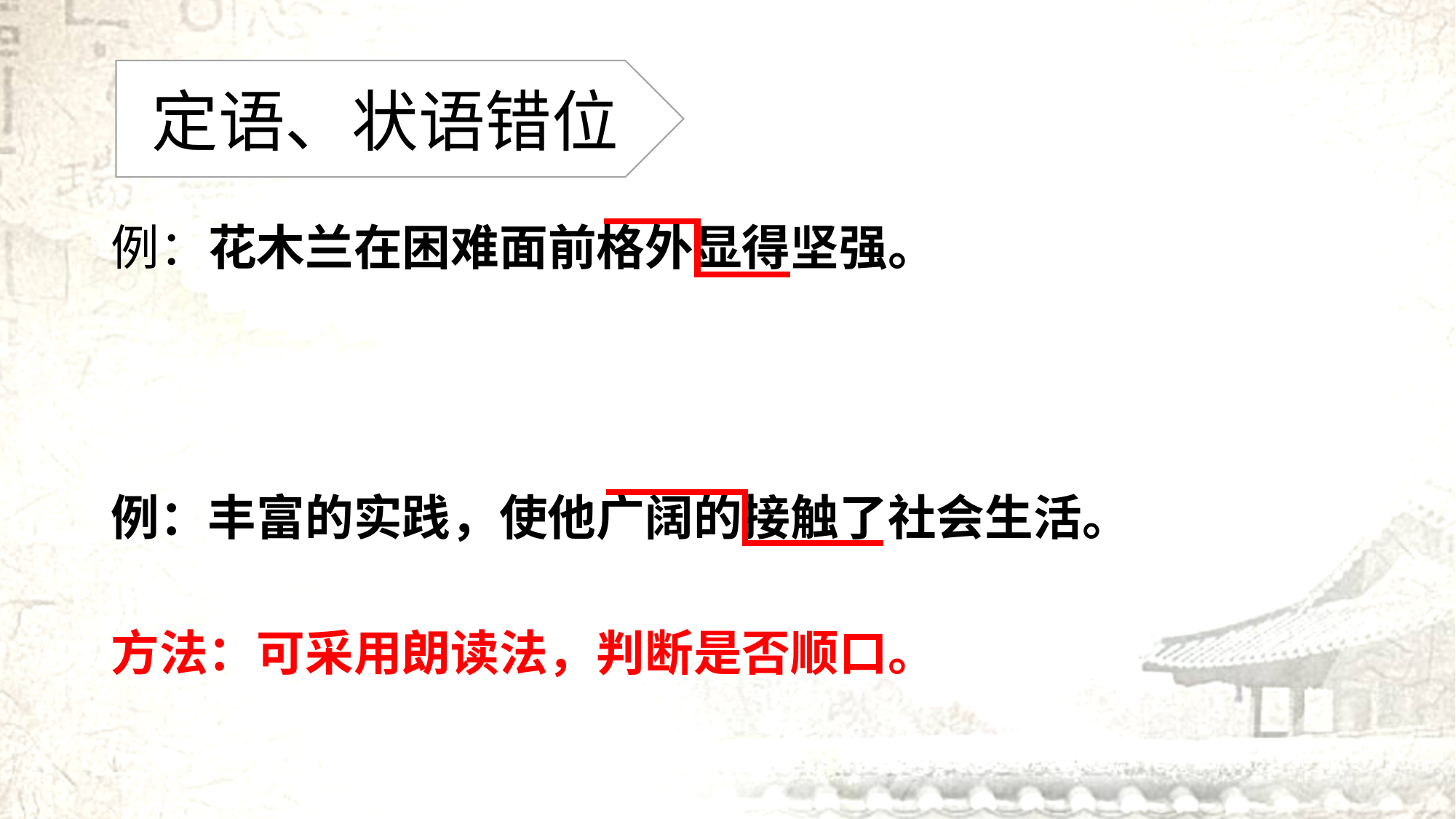

#
定语、状语错位
例：花木兰在困难面前格外显得坚强。

例：丰富的实践，使他广阔的接触了社会生活。

方法：可采用朗读法，判断是否顺口。